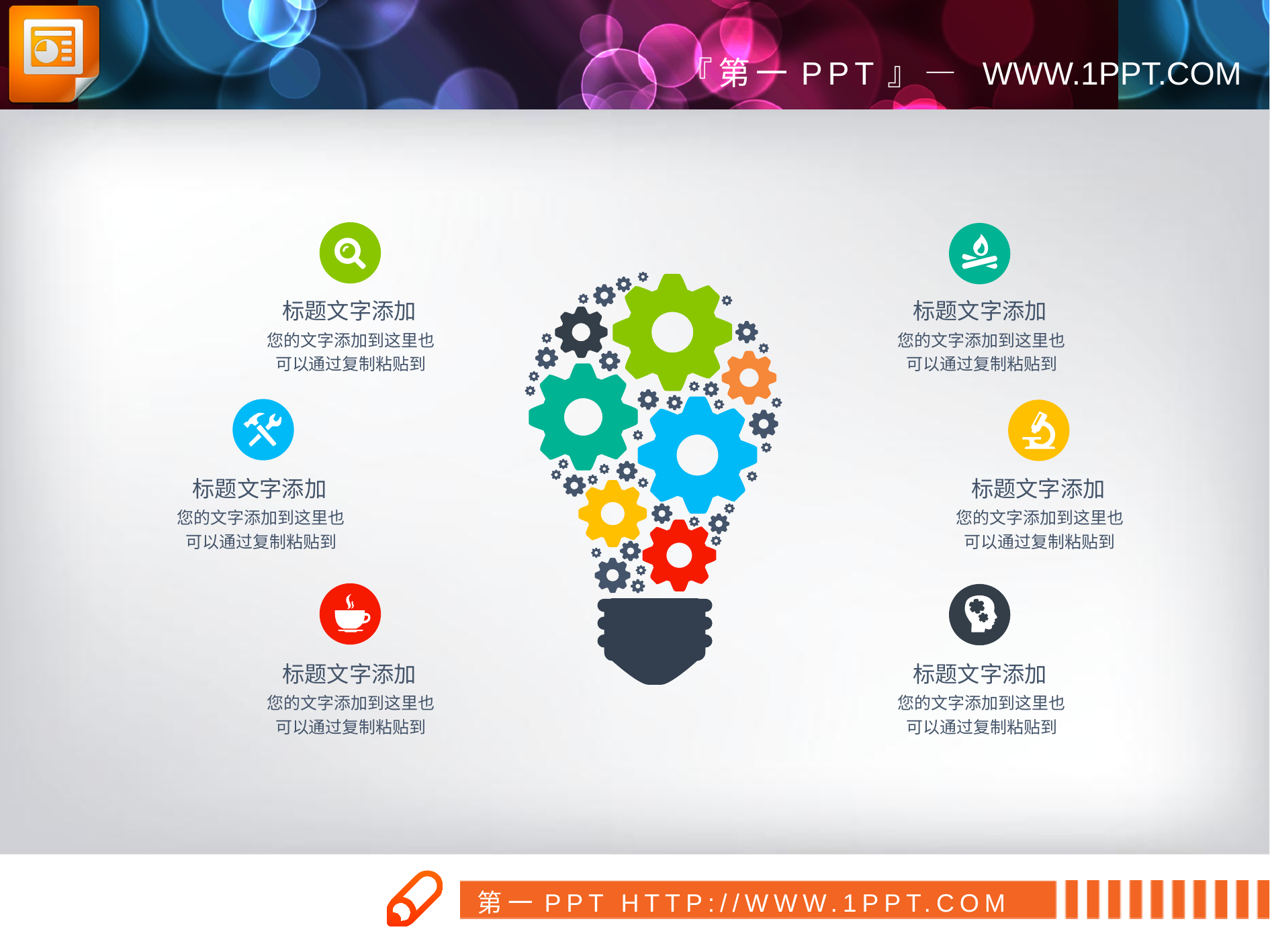

标题文字添加
您的文字添加到这里也可以通过复制粘贴到

标题文字添加
您的文字添加到这里也可以通过复制粘贴到

标题文字添加
您的文字添加到这里也可以通过复制粘贴到

标题文字添加
您的文字添加到这里也可以通过复制粘贴到

标题文字添加
您的文字添加到这里也可以通过复制粘贴到

标题文字添加
您的文字添加到这里也可以通过复制粘贴到